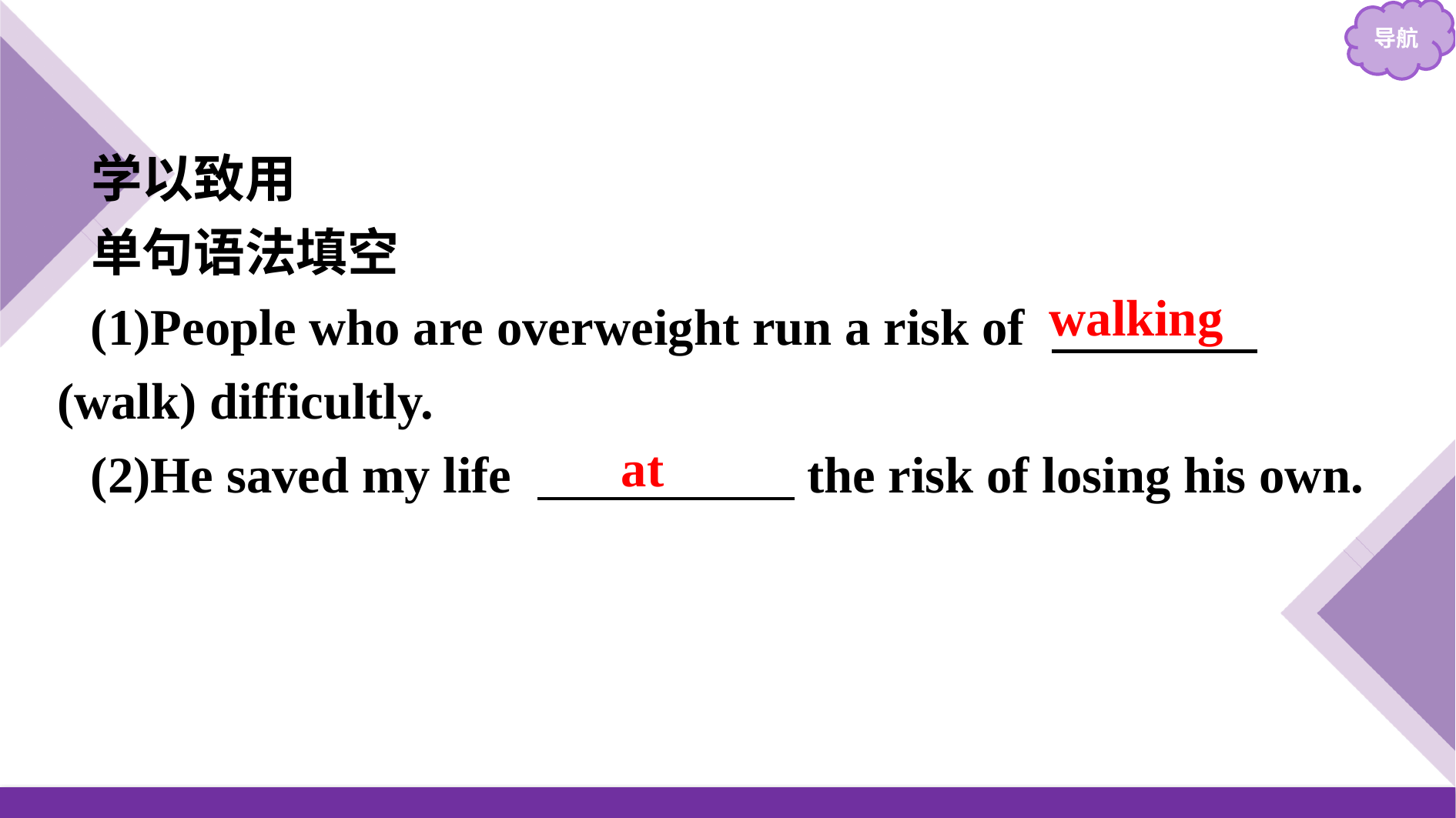

学以致用
单句语法填空
(1)People who are overweight run a risk of 　　　　(walk) difficultly.
(2)He saved my life 　　　　　the risk of losing his own.
walking
at